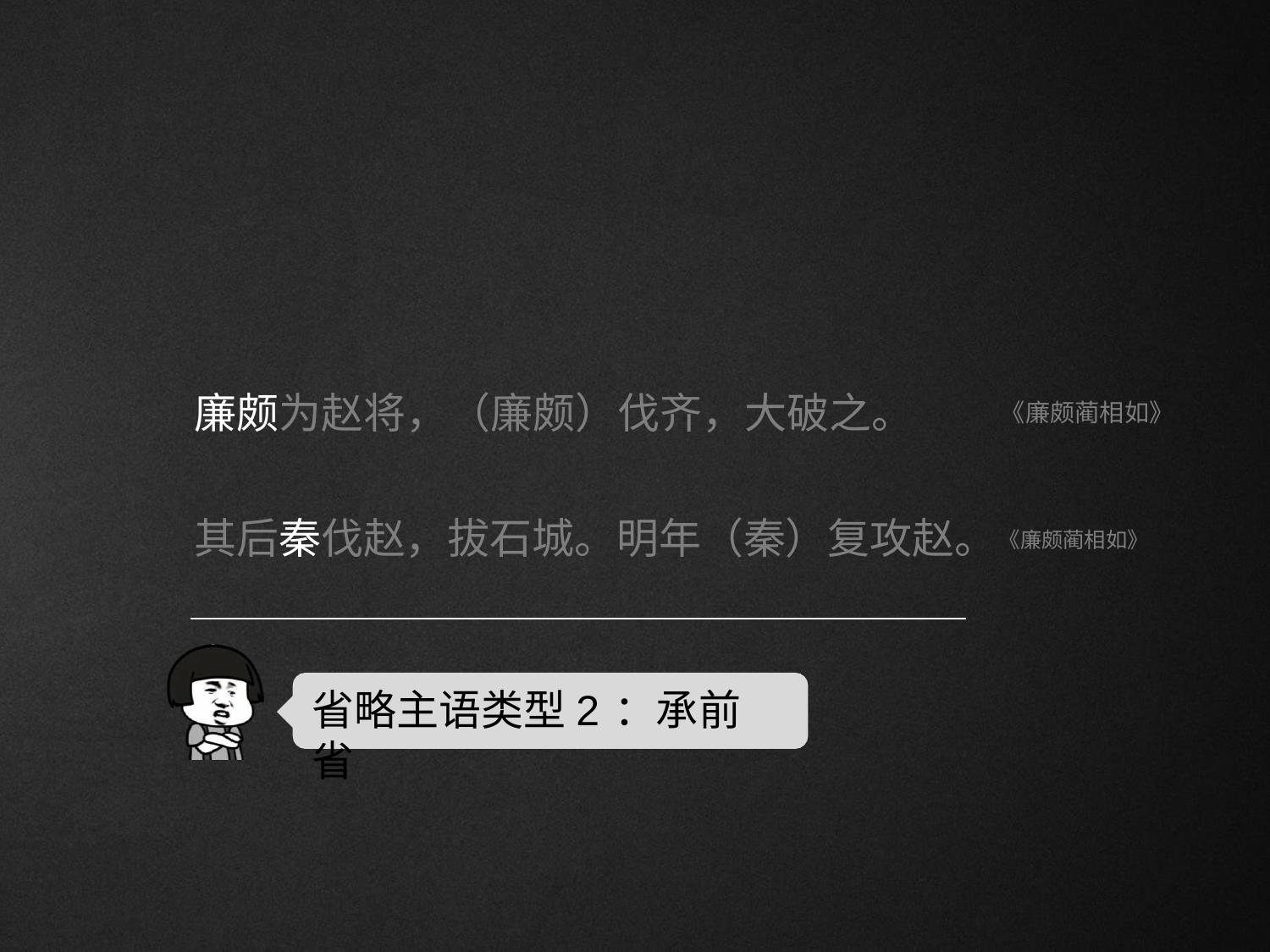

# 廉颇为赵将，（廉颇）伐齐，大破之。
《廉颇蔺相如》
其后秦伐赵，拔石城。明年（秦）复攻赵。《廉颇蔺相如》

省略主语类型2：承前省